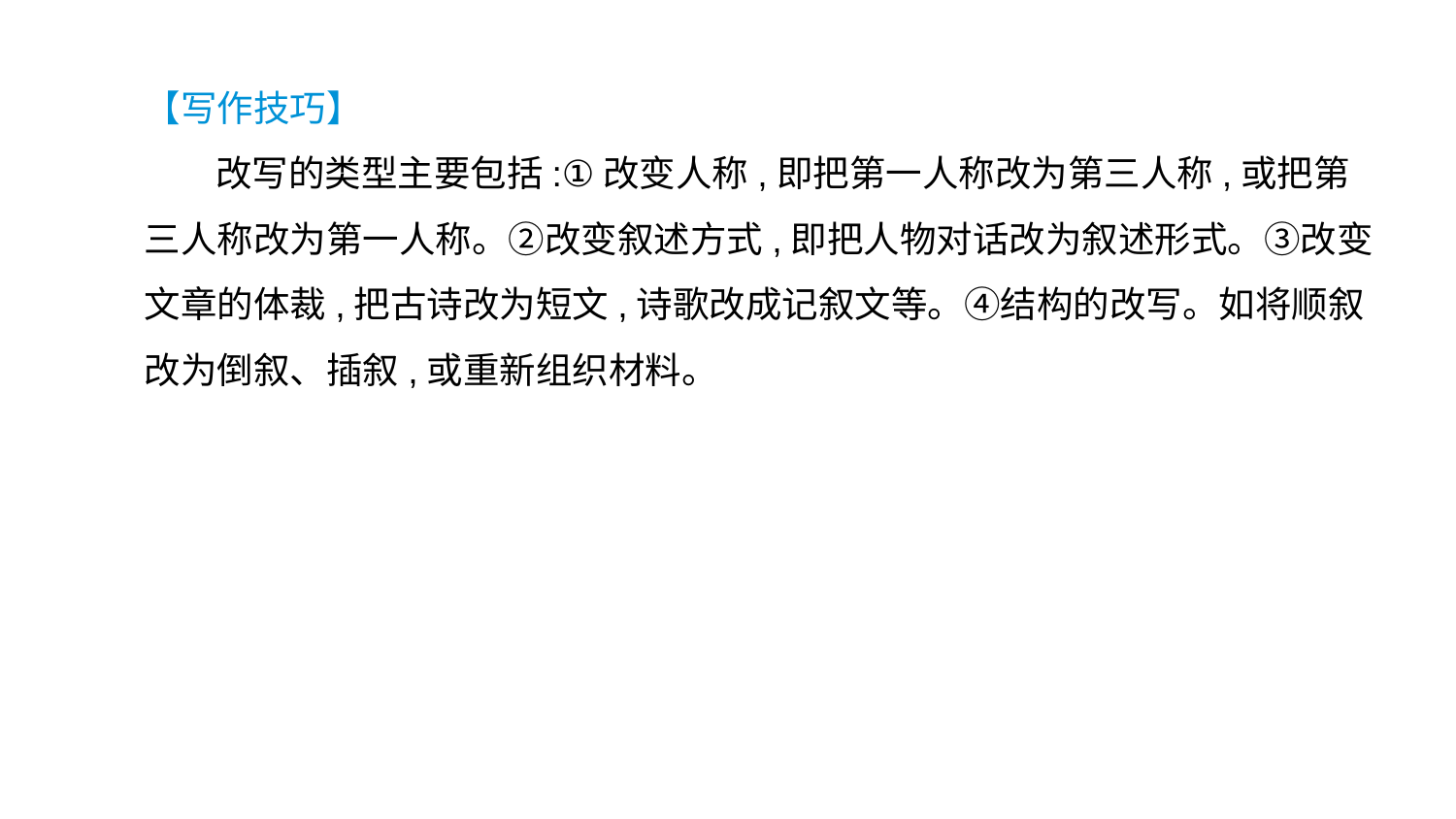

【写作技巧】
改写的类型主要包括:①改变人称,即把第一人称改为第三人称,或把第三人称改为第一人称。②改变叙述方式,即把人物对话改为叙述形式。③改变文章的体裁,把古诗改为短文,诗歌改成记叙文等。④结构的改写。如将顺叙改为倒叙、插叙,或重新组织材料。